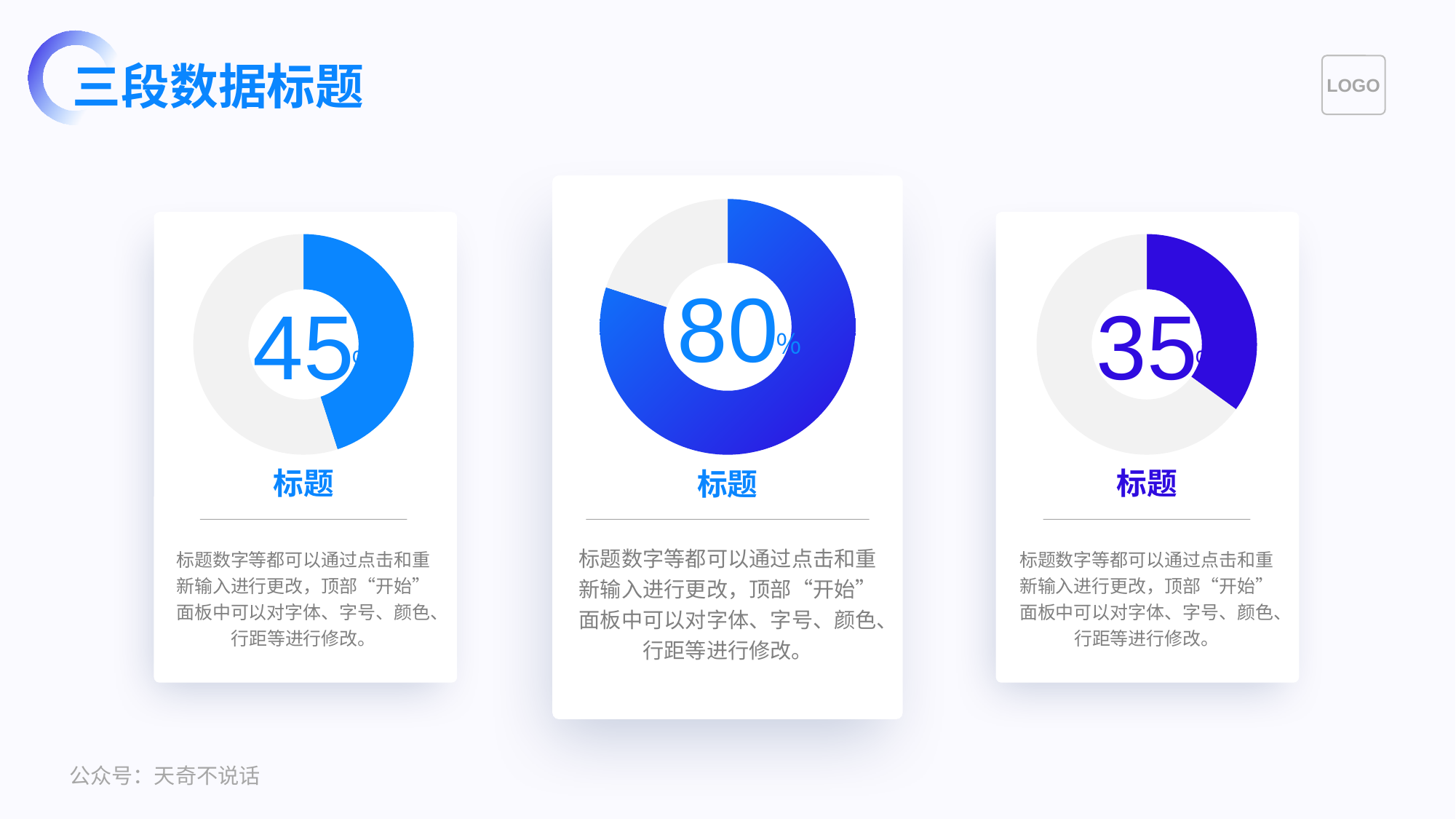

三段数据标题

### Chart

| Category | 销售额 |
|---|---|
| 占比 | 0.8 |
| 无需改变 | 0.19999999999999996 |

### Chart

| Category | 销售额 |
|---|---|
| 占比 | 0.45 |
| 无需改变 | 0.55 |

### Chart

| Category | 销售额 |
|---|---|
| 占比 | 0.35 |
| 无需改变 | 0.65 |
80
45
35
％
％
％
标题
标题
标题
标题数字等都可以通过点击和重新输入进行更改，顶部“开始”面板中可以对字体、字号、颜色、行距等进行修改。
标题数字等都可以通过点击和重新输入进行更改，顶部“开始”面板中可以对字体、字号、颜色、行距等进行修改。
标题数字等都可以通过点击和重新输入进行更改，顶部“开始”面板中可以对字体、字号、颜色、行距等进行修改。